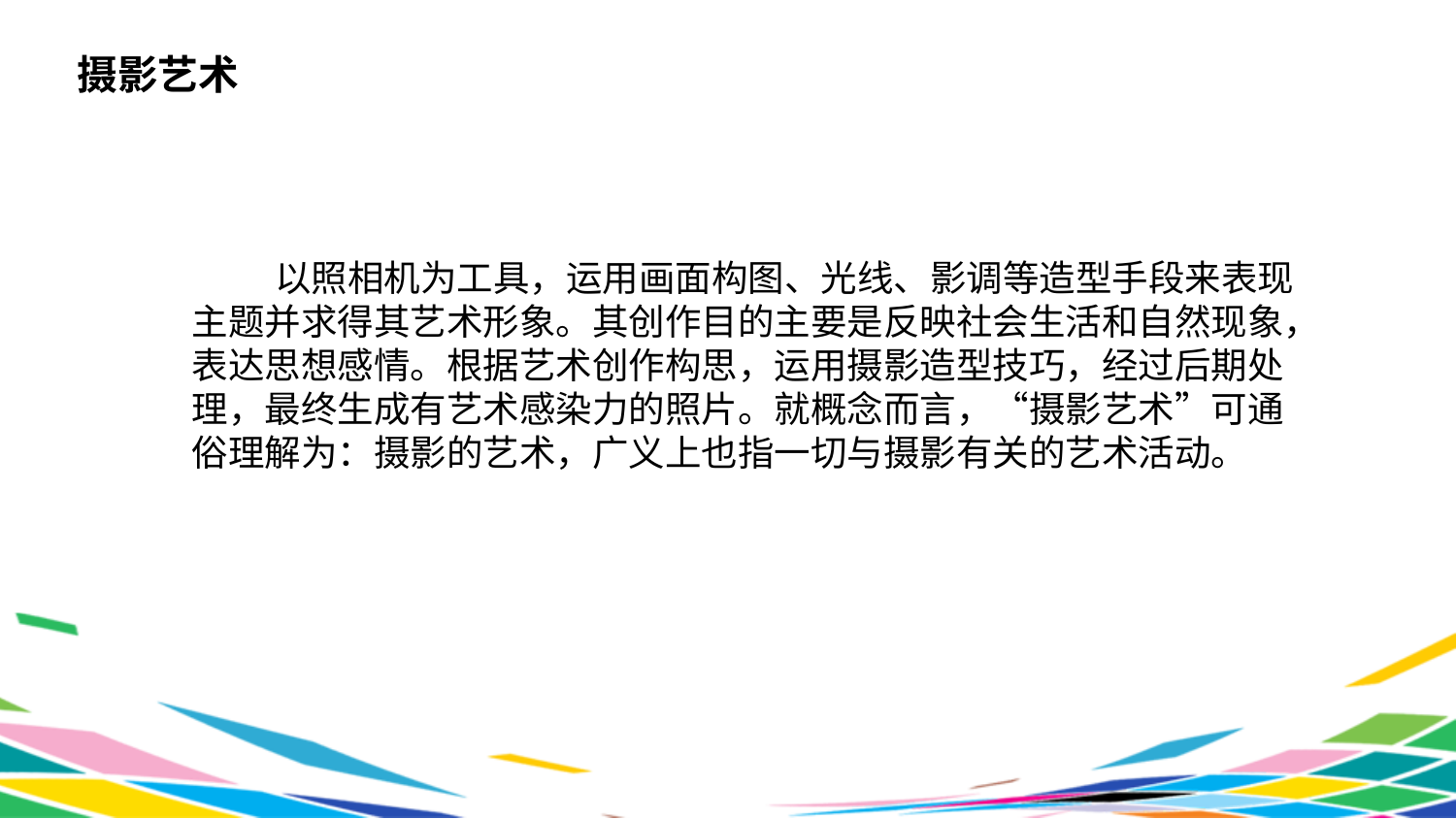

摄影艺术
         以照相机为工具，运用画面构图、光线、影调等造型手段来表现主题并求得其艺术形象。其创作目的主要是反映社会生活和自然现象，表达思想感情。根据艺术创作构思，运用摄影造型技巧，经过后期处理，最终生成有艺术感染力的照片。就概念而言，“摄影艺术”可通俗理解为：摄影的艺术，广义上也指一切与摄影有关的艺术活动。